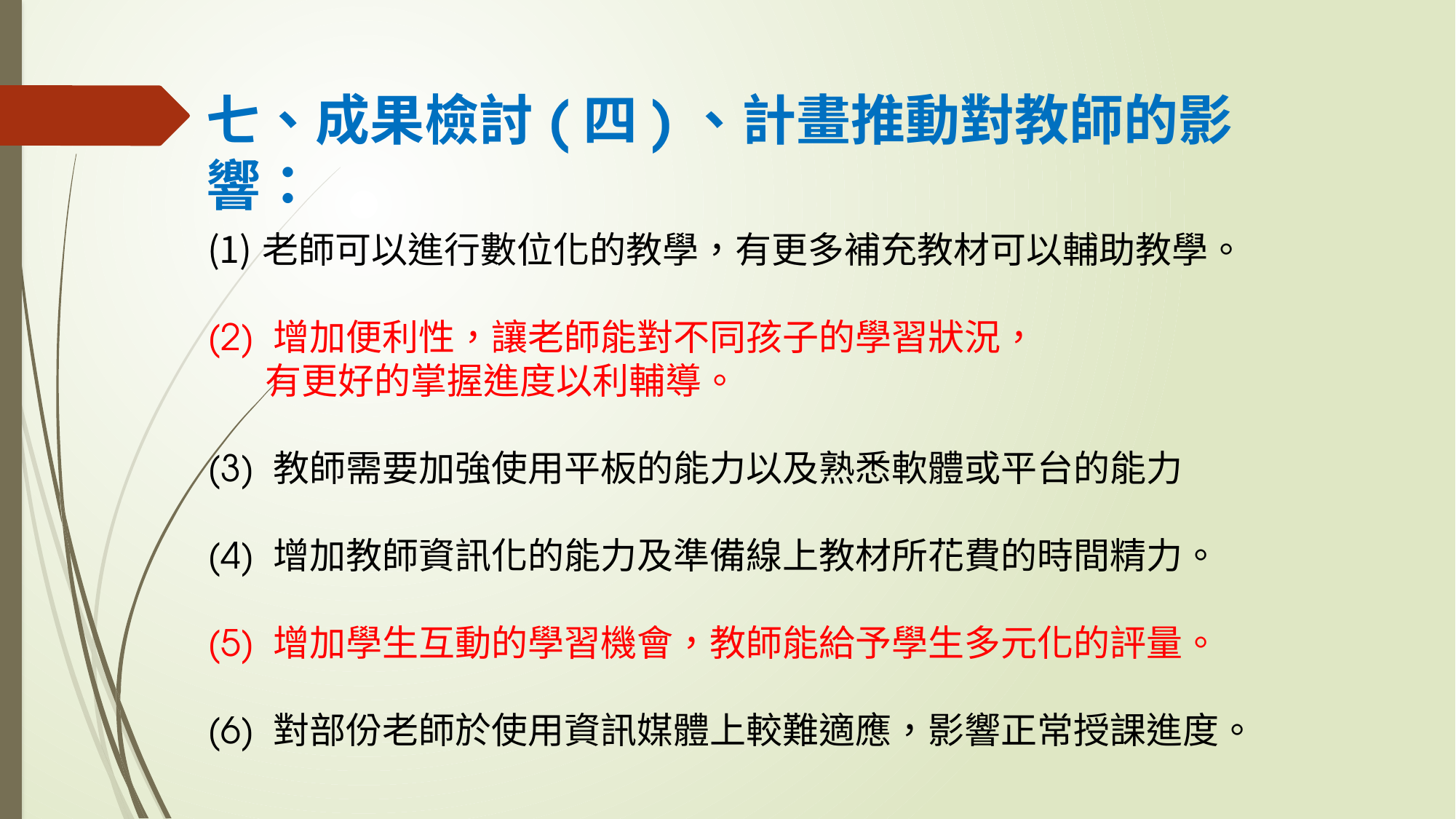

七、成果檢討(四)、計畫推動對教師的影響：
老師可以進行數位化的教學，有更多補充教材可以輔助教學。

(2) 增加便利性，讓老師能對不同孩子的學習狀況，
      有更好的掌握進度以利輔導。

(3) 教師需要加強使用平板的能力以及熟悉軟體或平台的能力

(4) 增加教師資訊化的能力及準備線上教材所花費的時間精力。

(5) 增加學生互動的學習機會，教師能給予學生多元化的評量。

(6) 對部份老師於使用資訊媒體上較難適應，影響正常授課進度。